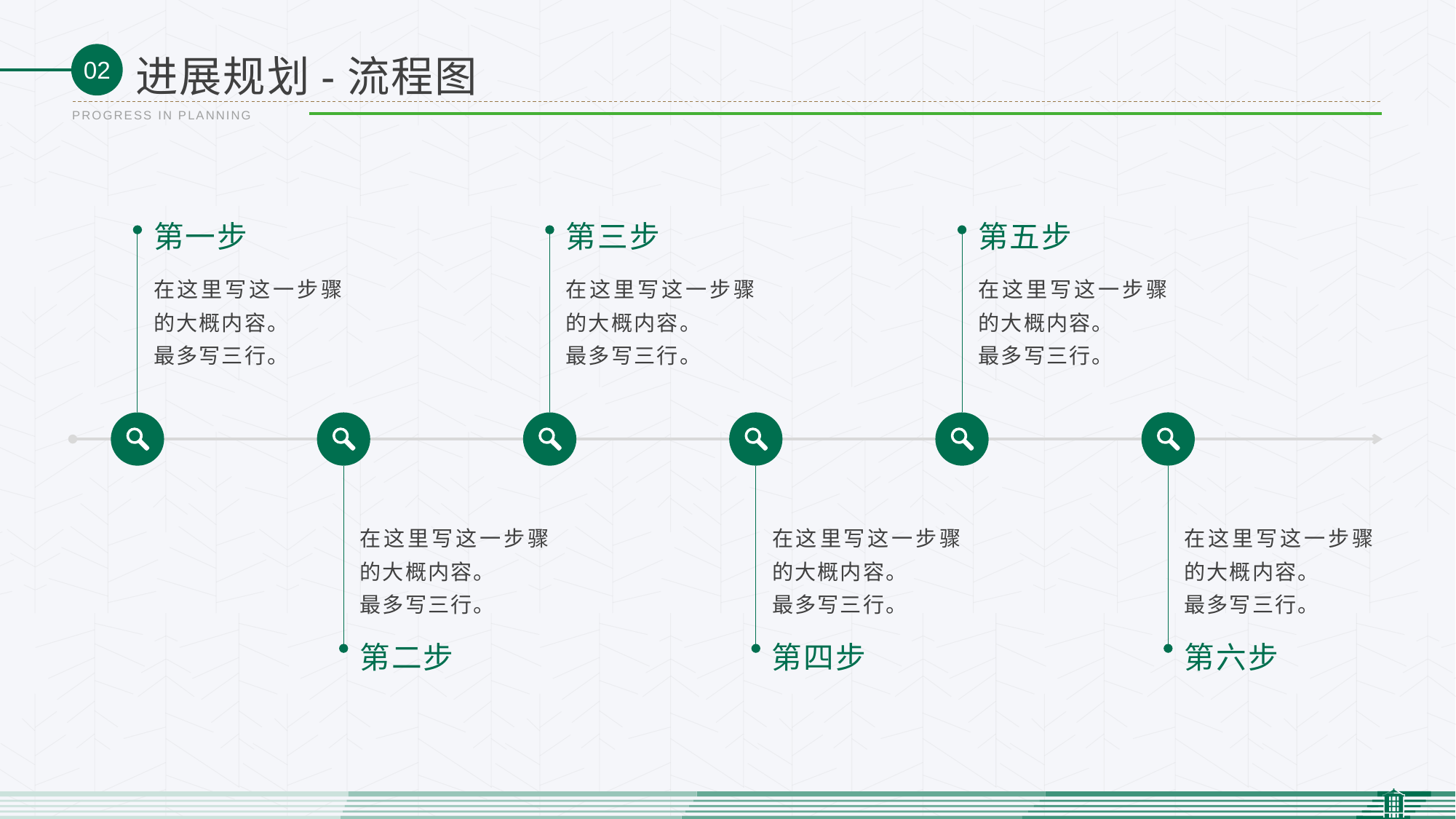

进展规划-流程图
PROGRESS IN PLANNING
第一步
第三步
第五步
在这里写这一步骤的大概内容。
最多写三行。
在这里写这一步骤的大概内容。
最多写三行。
在这里写这一步骤的大概内容。
最多写三行。

在这里写这一步骤的大概内容。
最多写三行。
在这里写这一步骤的大概内容。
最多写三行。
在这里写这一步骤的大概内容。
最多写三行。
第二步
第四步
第六步